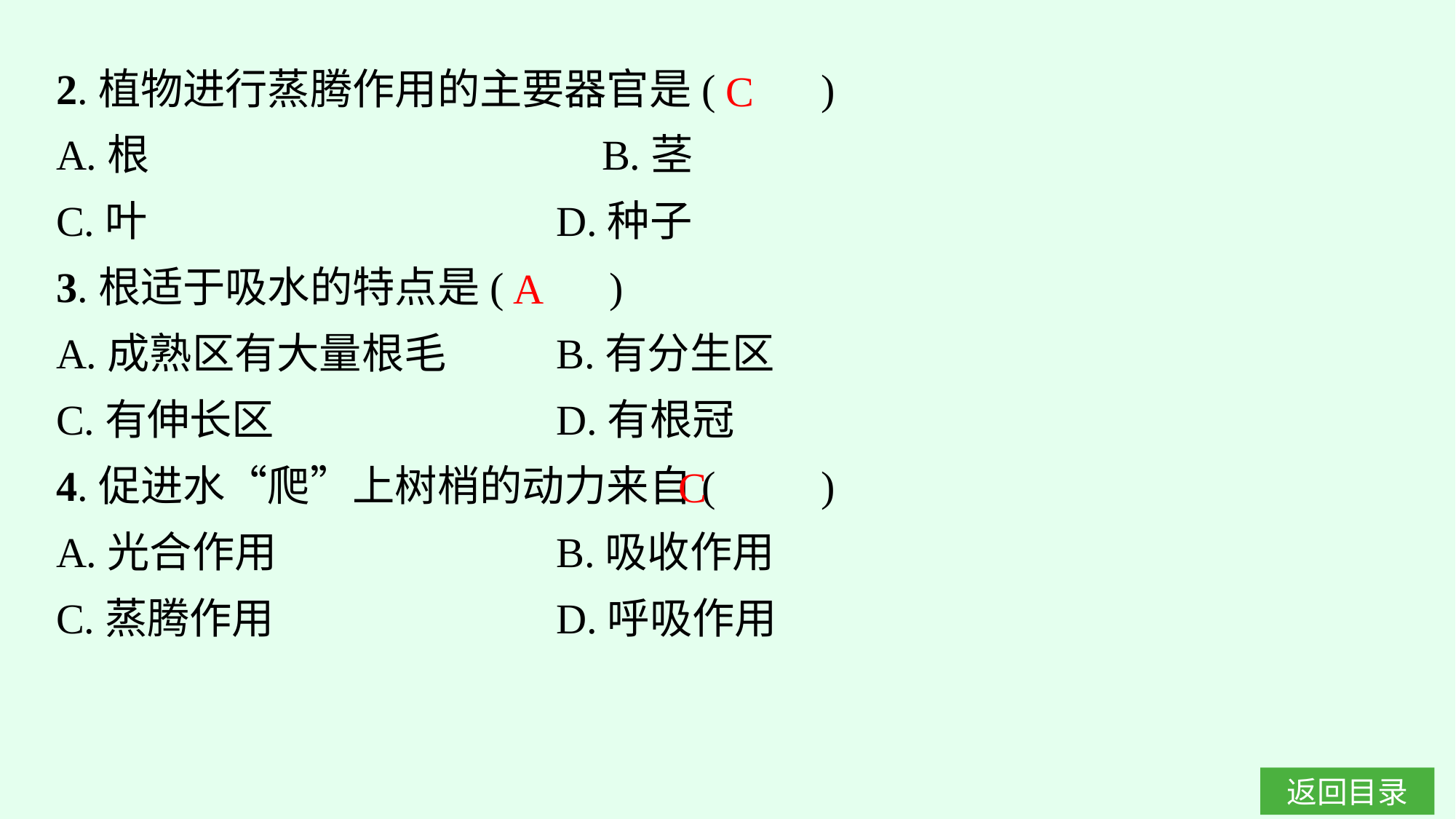

2.植物进行蒸腾作用的主要器官是(　　)
A.根　　　　			B.茎
C.叶				D.种子
3.根适于吸水的特点是(　　)
A.成熟区有大量根毛	B.有分生区
C.有伸长区			D.有根冠
4.促进水“爬”上树梢的动力来自(　　)
A.光合作用			B.吸收作用
C.蒸腾作用			D.呼吸作用
C
A
C